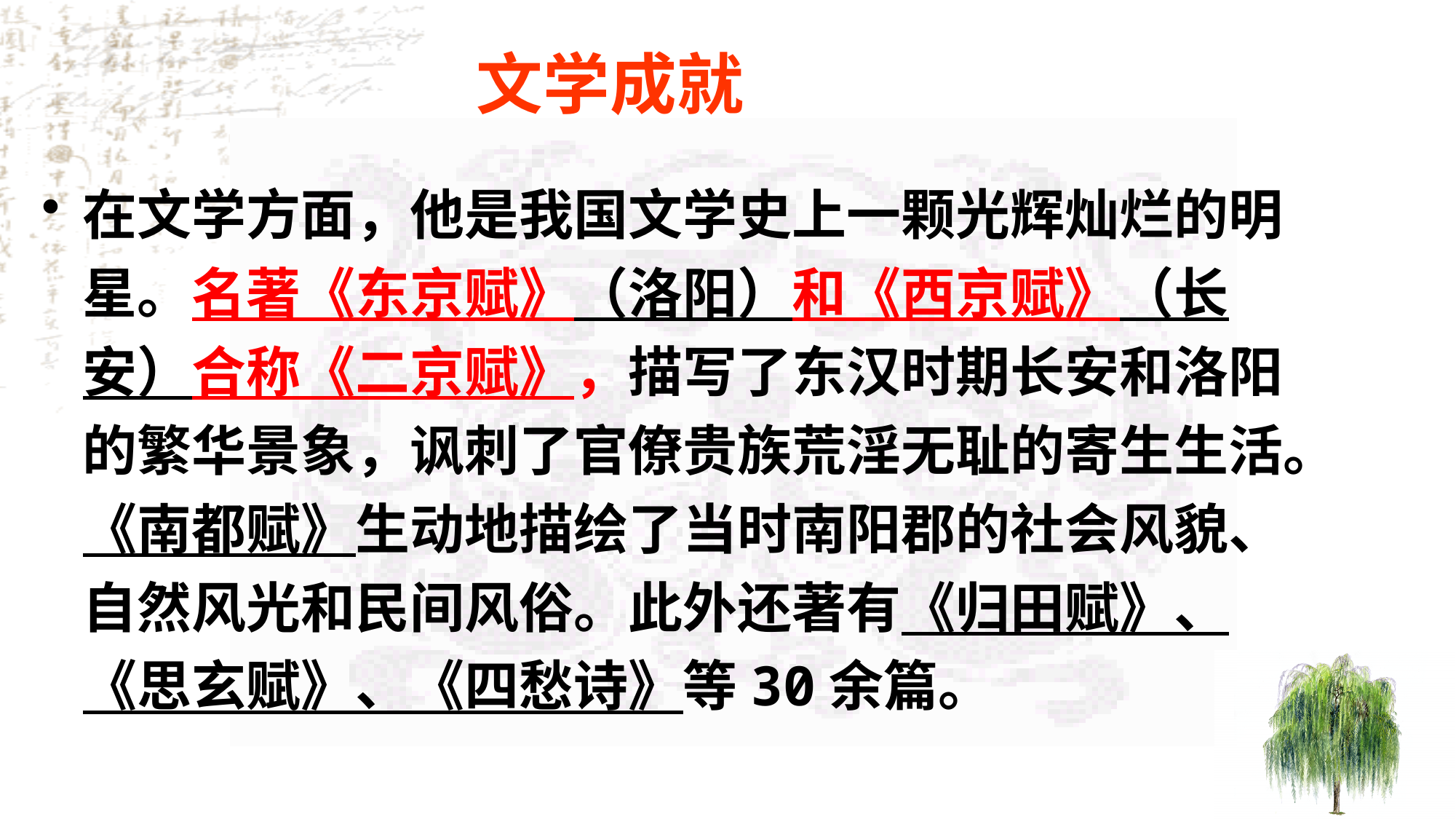

# 文学成就
在文学方面，他是我国文学史上一颗光辉灿烂的明星。名著《东京赋》（洛阳）和《西京赋》（长安）合称《二京赋》，描写了东汉时期长安和洛阳的繁华景象，讽刺了官僚贵族荒淫无耻的寄生生活。《南都赋》生动地描绘了当时南阳郡的社会风貌、自然风光和民间风俗。此外还著有《归田赋》、《思玄赋》、《四愁诗》等30余篇。